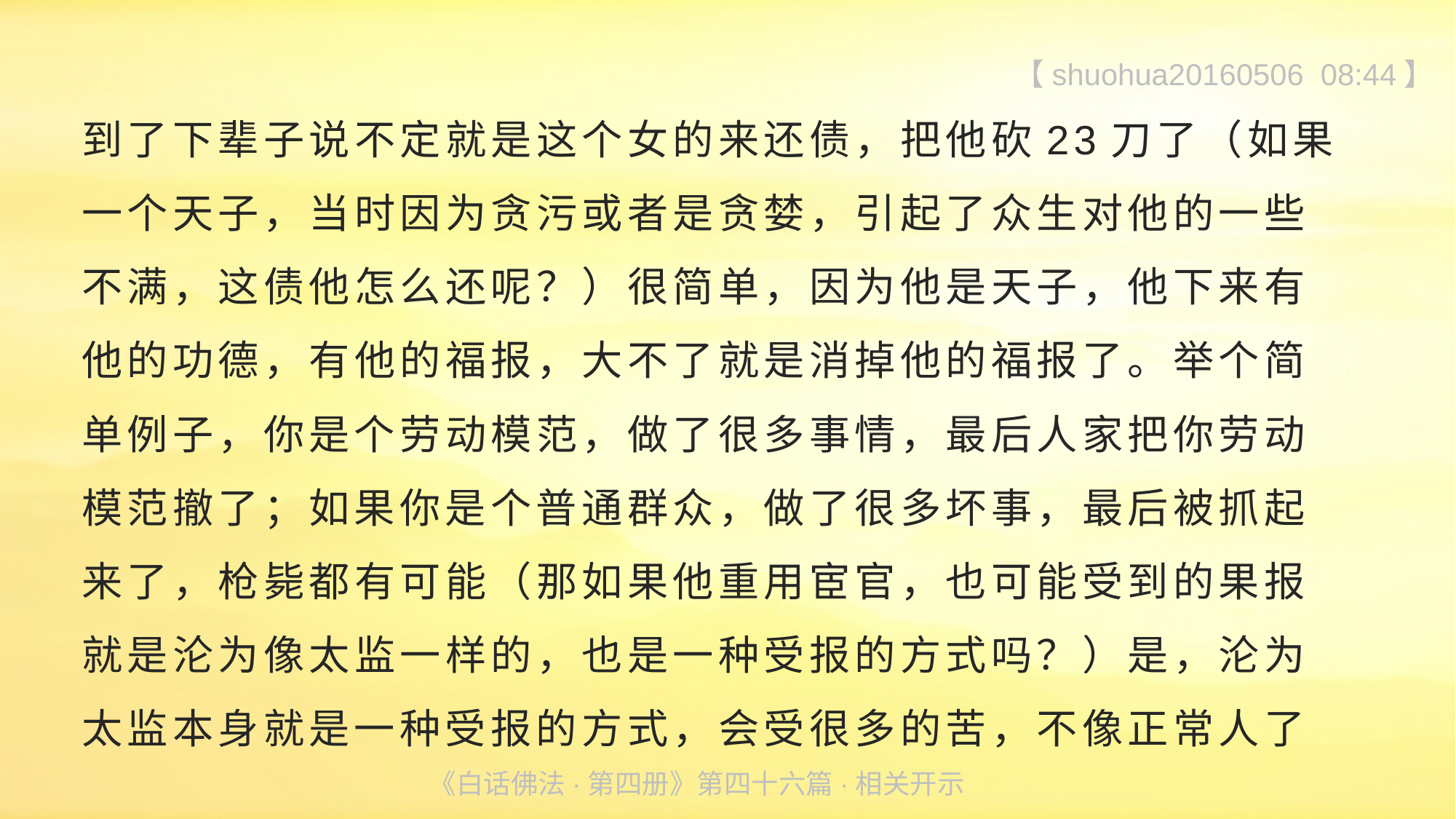

【shuohua20160506  08:44】
到了下辈子说不定就是这个女的来还债，把他砍23刀了（如果
一个天子，当时因为贪污或者是贪婪，引起了众生对他的一些
不满，这债他怎么还呢？）很简单，因为他是天子，他下来有
他的功德，有他的福报，大不了就是消掉他的福报了。举个简
单例子，你是个劳动模范，做了很多事情，最后人家把你劳动
模范撤了；如果你是个普通群众，做了很多坏事，最后被抓起
来了，枪毙都有可能（那如果他重用宦官，也可能受到的果报
就是沦为像太监一样的，也是一种受报的方式吗？）是，沦为
太监本身就是一种受报的方式，会受很多的苦，不像正常人了
《白话佛法·第四册》第四十六篇·相关开示